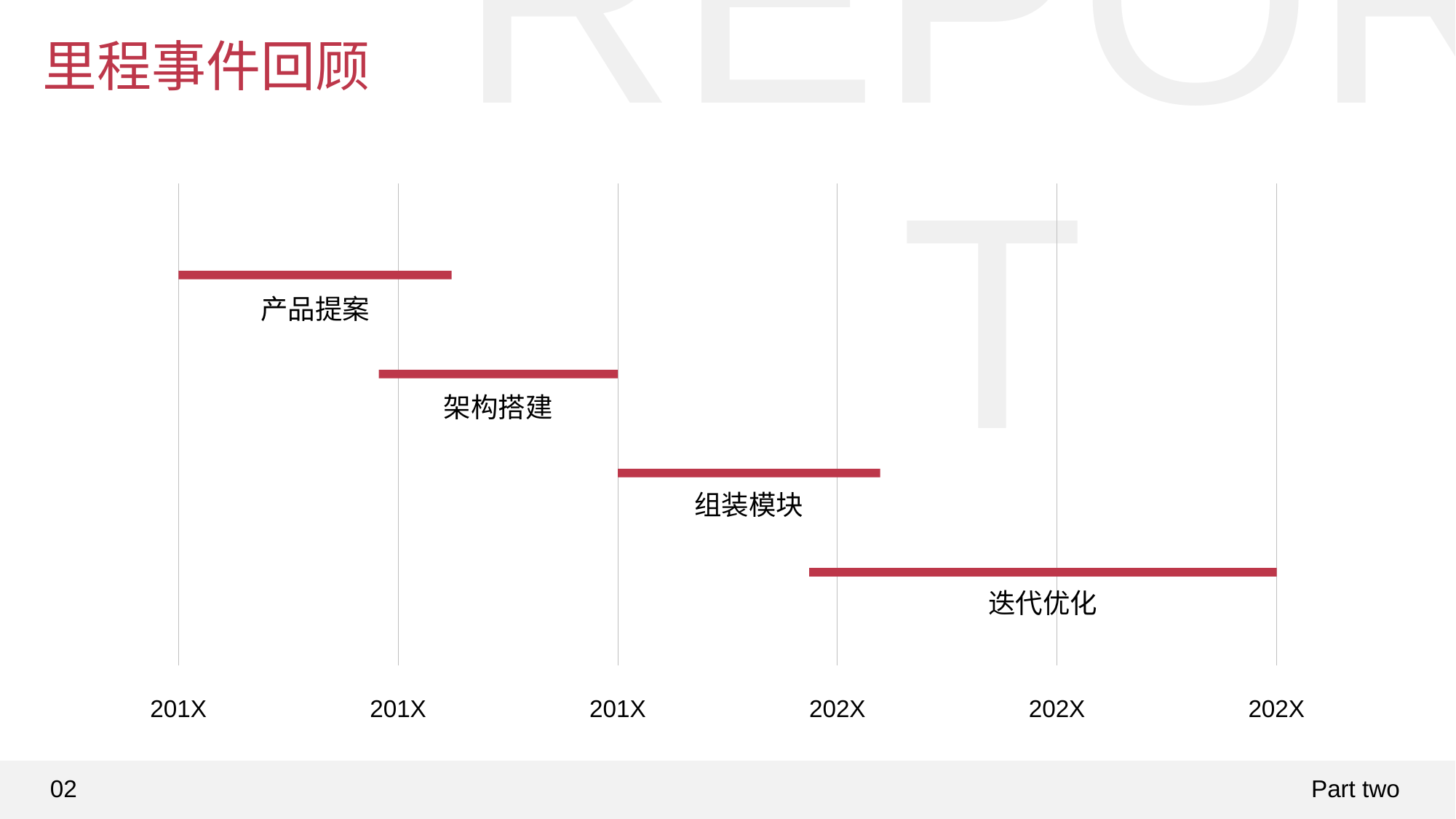

REPORT
里程事件回顾

产品提案

架构搭建

组装模块

迭代优化
201X
201X
201X
202X
202X
202X

02
Part two